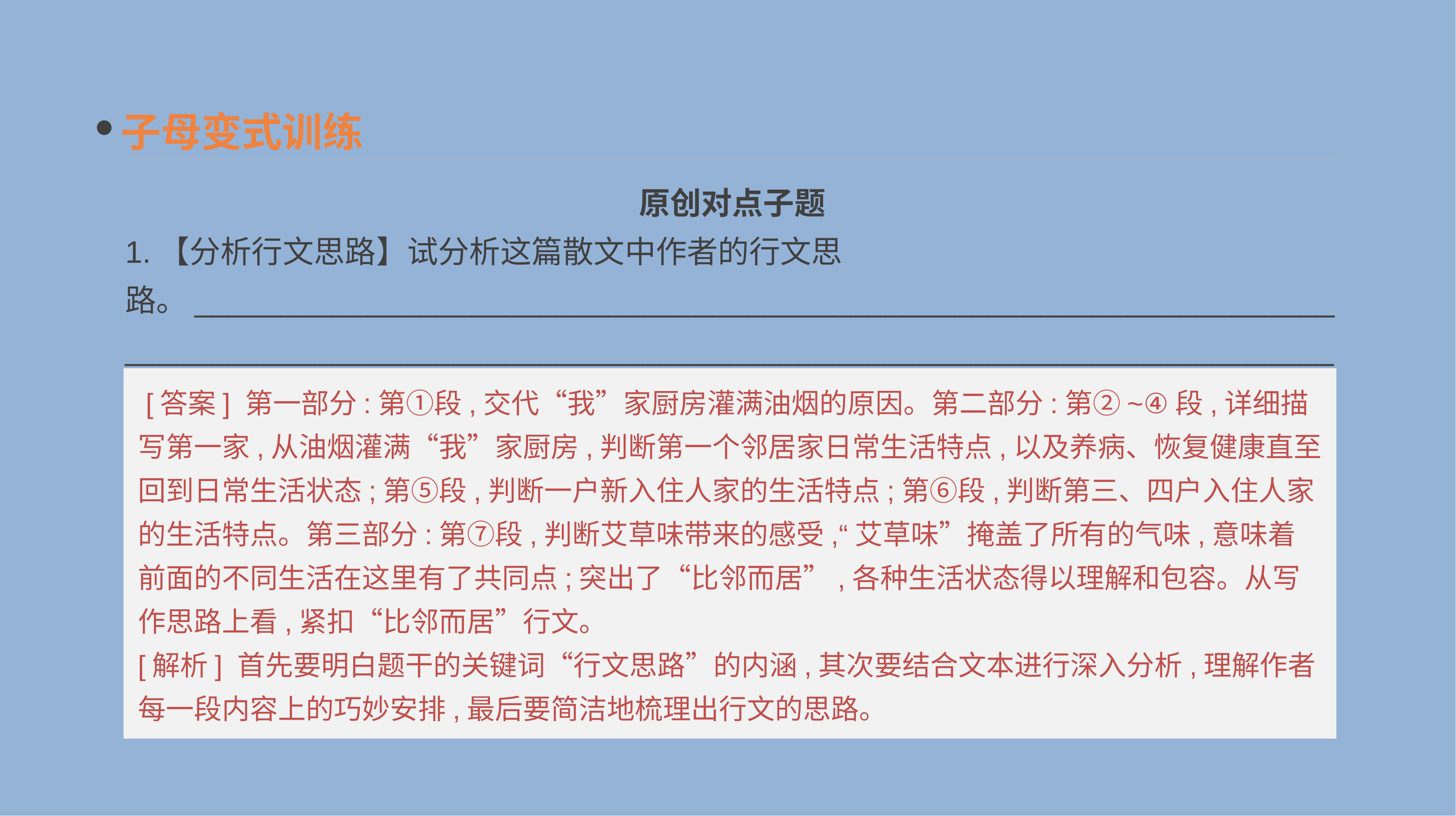

子母变式训练

原创对点子题
1.【分析行文思路】试分析这篇散文中作者的行文思路。__________________________________________________________________________________________________________________________________________________________________________

 [答案] 第一部分:第①段,交代“我”家厨房灌满油烟的原因。第二部分:第②~④段,详细描写第一家,从油烟灌满“我”家厨房,判断第一个邻居家日常生活特点,以及养病、恢复健康直至回到日常生活状态;第⑤段,判断一户新入住人家的生活特点;第⑥段,判断第三、四户入住人家的生活特点。第三部分:第⑦段,判断艾草味带来的感受,“艾草味”掩盖了所有的气味,意味着前面的不同生活在这里有了共同点;突出了“比邻而居”,各种生活状态得以理解和包容。从写作思路上看,紧扣“比邻而居”行文。
[解析] 首先要明白题干的关键词“行文思路”的内涵,其次要结合文本进行深入分析,理解作者每一段内容上的巧妙安排,最后要简洁地梳理出行文的思路。